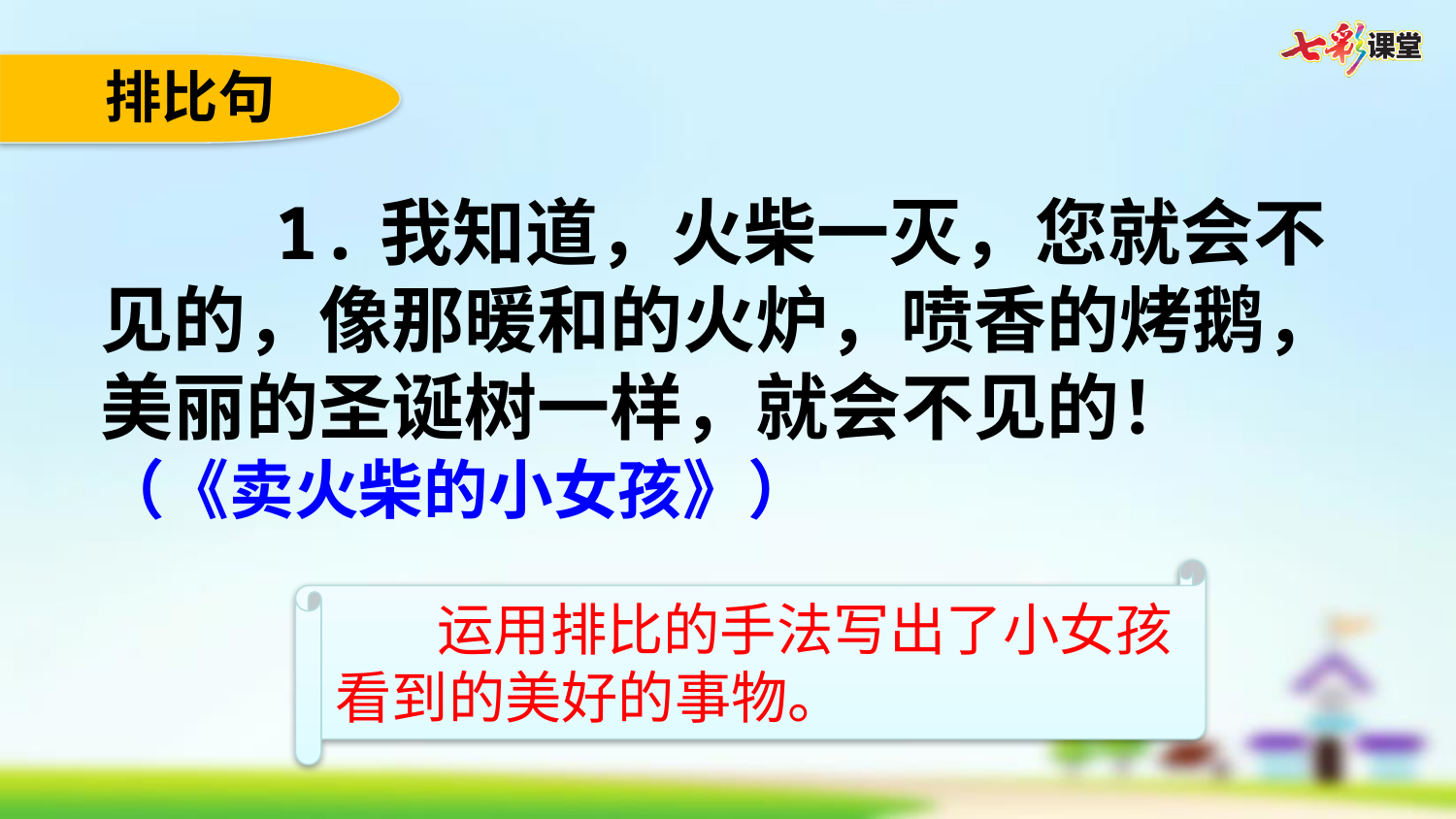

排比句
    1.我知道，火柴一灭，您就会不见的，像那暖和的火炉，喷香的烤鹅，美丽的圣诞树一样，就会不见的！
（《卖火柴的小女孩》）
       运用排比的手法写出了小女孩看到的美好的事物。